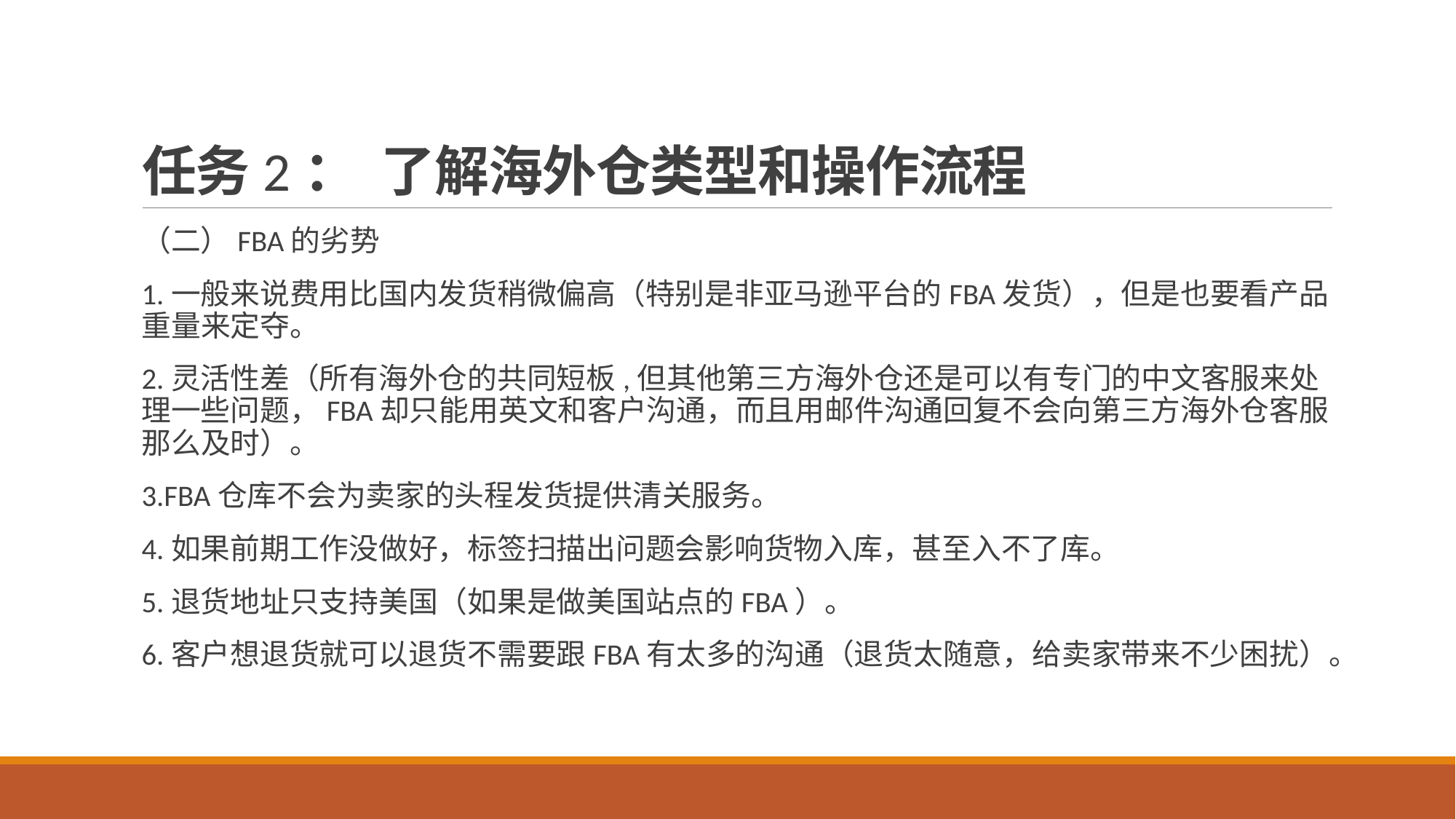

# 任务2：  了解海外仓类型和操作流程
（二）FBA的劣势
1.一般来说费用比国内发货稍微偏高（特别是非亚马逊平台的FBA发货），但是也要看产品重量来定夺。
2.灵活性差（所有海外仓的共同短板,但其他第三方海外仓还是可以有专门的中文客服来处理一些问题，FBA却只能用英文和客户沟通，而且用邮件沟通回复不会向第三方海外仓客服那么及时）。
3.FBA仓库不会为卖家的头程发货提供清关服务。
4.如果前期工作没做好，标签扫描出问题会影响货物入库，甚至入不了库。
5.退货地址只支持美国（如果是做美国站点的FBA）。
6.客户想退货就可以退货不需要跟FBA有太多的沟通（退货太随意，给卖家带来不少困扰）。